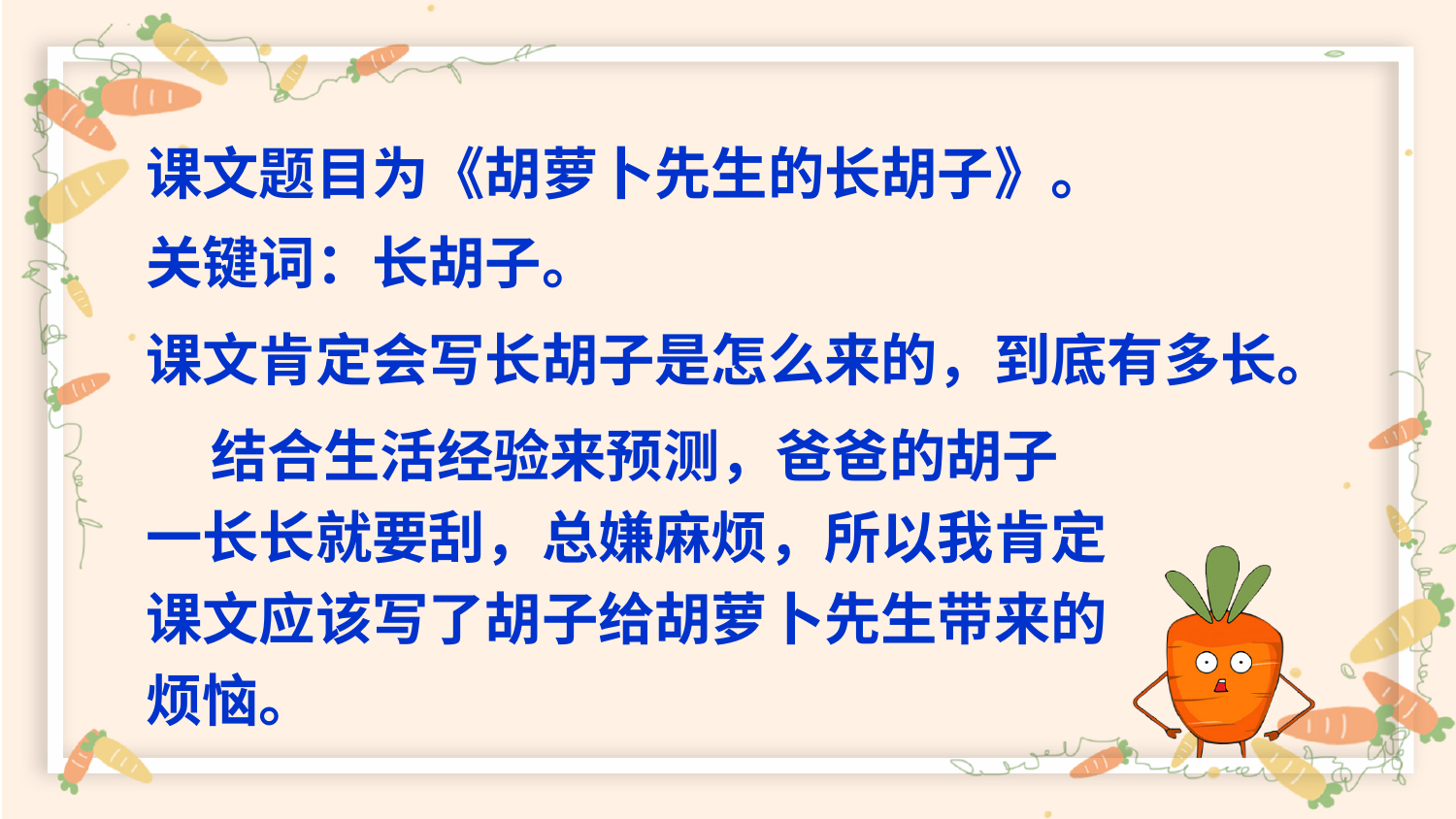

课文题目为《胡萝卜先生的长胡子》。
关键词：长胡子。
课文肯定会写长胡子是怎么来的，到底有多长。
    结合生活经验来预测，爸爸的胡子一长长就要刮，总嫌麻烦，所以我肯定课文应该写了胡子给胡萝卜先生带来的烦恼。